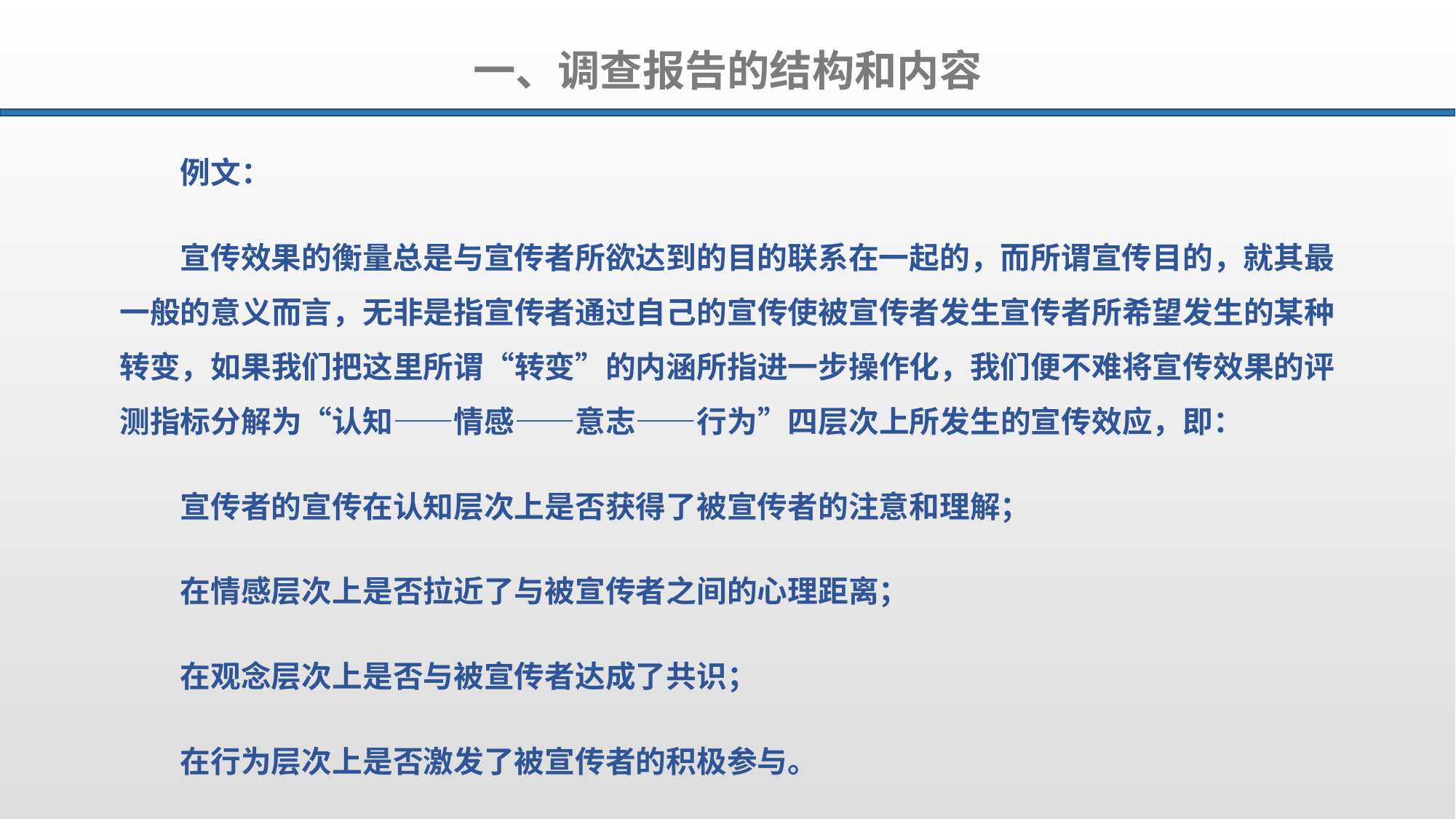

一、调查报告的结构和内容

例文：
宣传效果的衡量总是与宣传者所欲达到的目的联系在一起的，而所谓宣传目的，就其最一般的意义而言，无非是指宣传者通过自己的宣传使被宣传者发生宣传者所希望发生的某种转变，如果我们把这里所谓“转变”的内涵所指进一步操作化，我们便不难将宣传效果的评测指标分解为“认知——情感——意志——行为”四层次上所发生的宣传效应，即：
宣传者的宣传在认知层次上是否获得了被宣传者的注意和理解；
在情感层次上是否拉近了与被宣传者之间的心理距离；
在观念层次上是否与被宣传者达成了共识；
在行为层次上是否激发了被宣传者的积极参与。